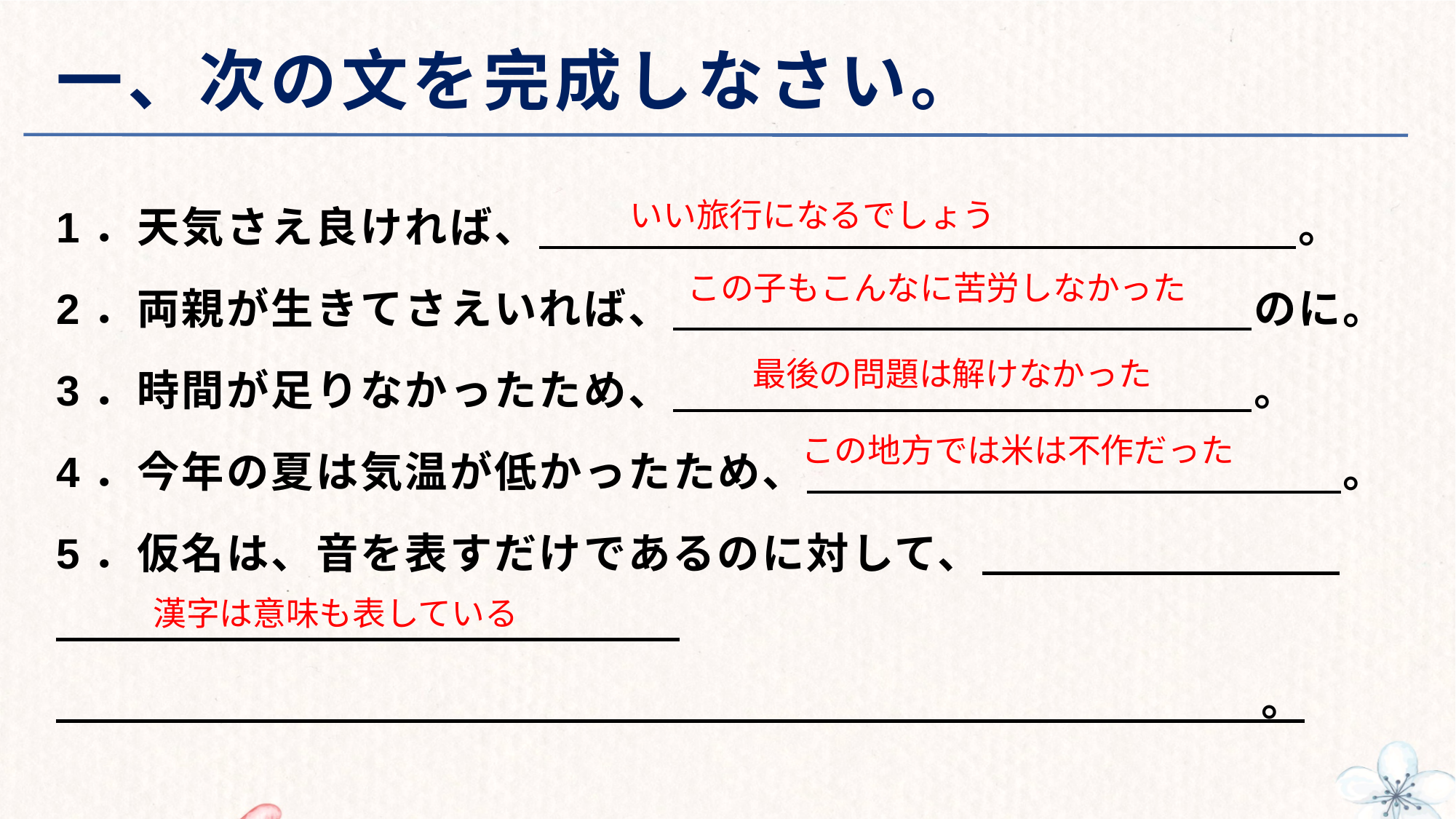

# 一、次の文を完成しなさい。
1．天気さえ良ければ、　　　　　　　　　　　　　　　　　。
2．両親が生きてさえいれば、　　　　　　　　　　　　　のに。
3．時間が足りなかったため、　　　　　　　　　　　　　。
4．今年の夏は気温が低かったため、　　　　　　　　　　　　。
5．仮名は、音を表すだけであるのに対して、
　　　　　　　　　　　　　　　　　　　　　　　　　　　。
 いい旅行になるでしょう
 この子もこんなに苦労しなかった
 最後の問題は解けなかった
 この地方では米は不作だった
 漢字は意味も表している